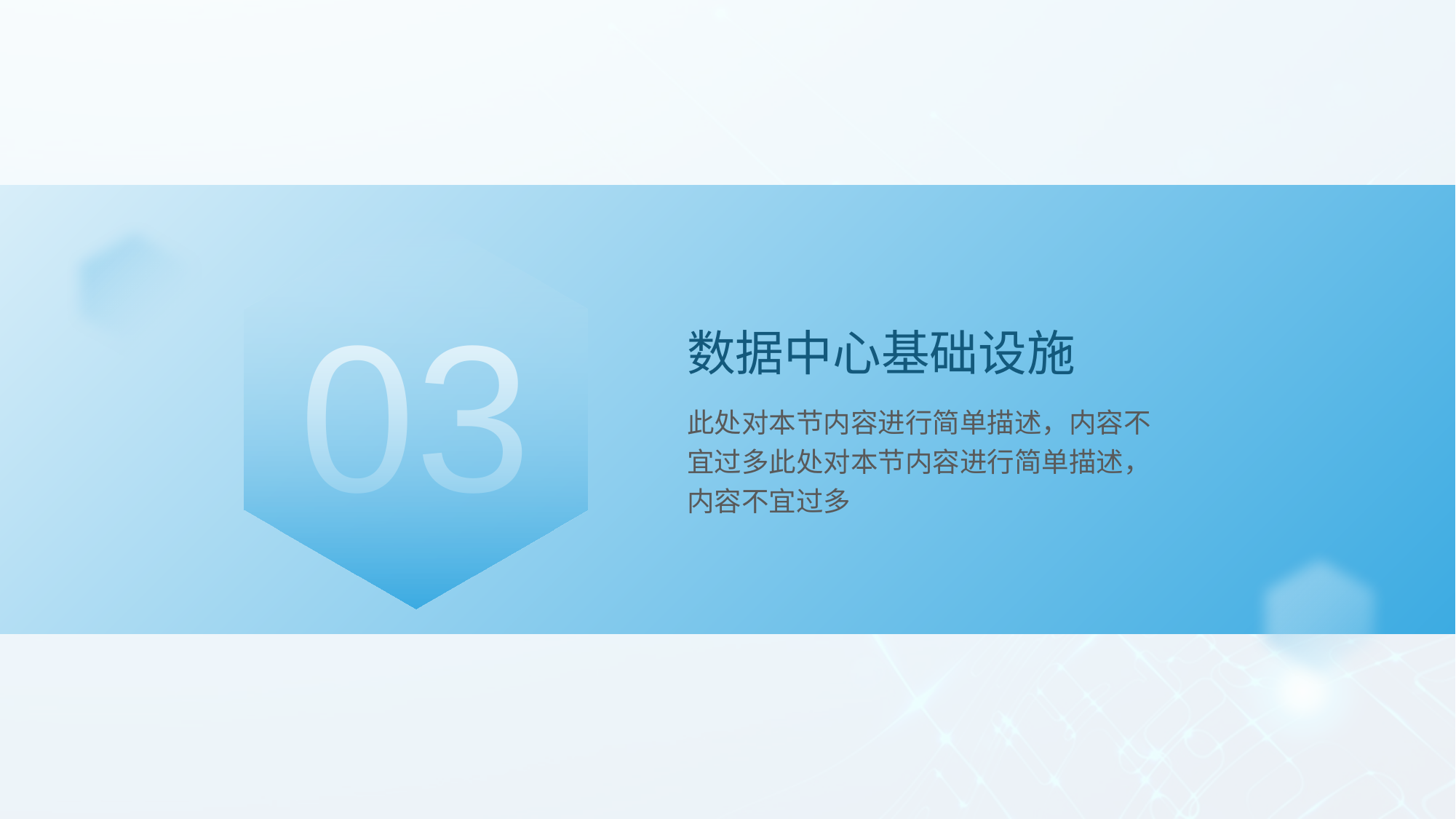

03

数据中心基础设施
数据中心定义
此处对本节内容进行简单描述，内容不宜过多此处对本节内容进行简单描述，内容不宜过多